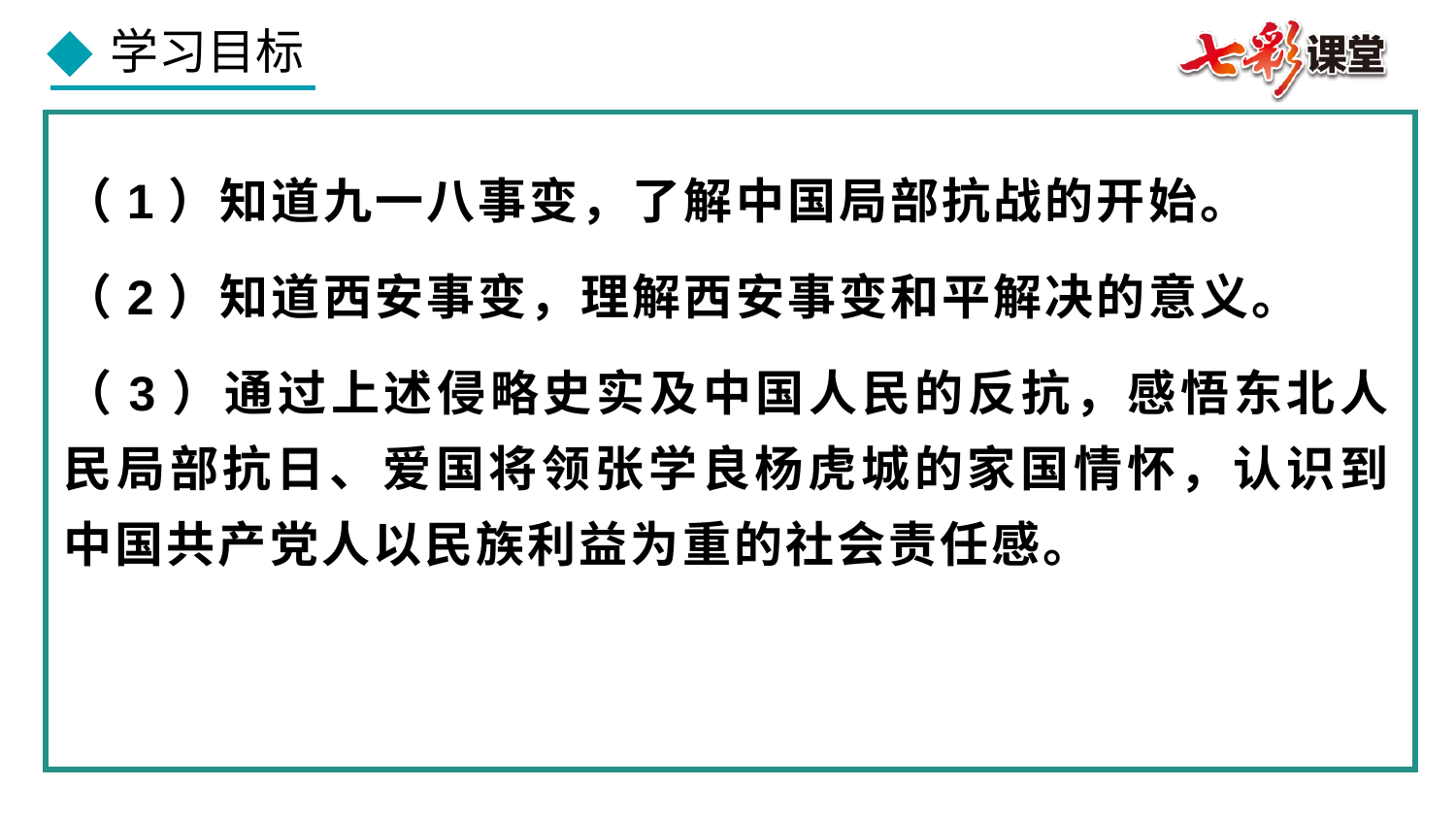

（1）知道九一八事变，了解中国局部抗战的开始。
（2）知道西安事变，理解西安事变和平解决的意义。
（3）通过上述侵略史实及中国人民的反抗，感悟东北人民局部抗日、爱国将领张学良杨虎城的家国情怀，认识到中国共产党人以民族利益为重的社会责任感。